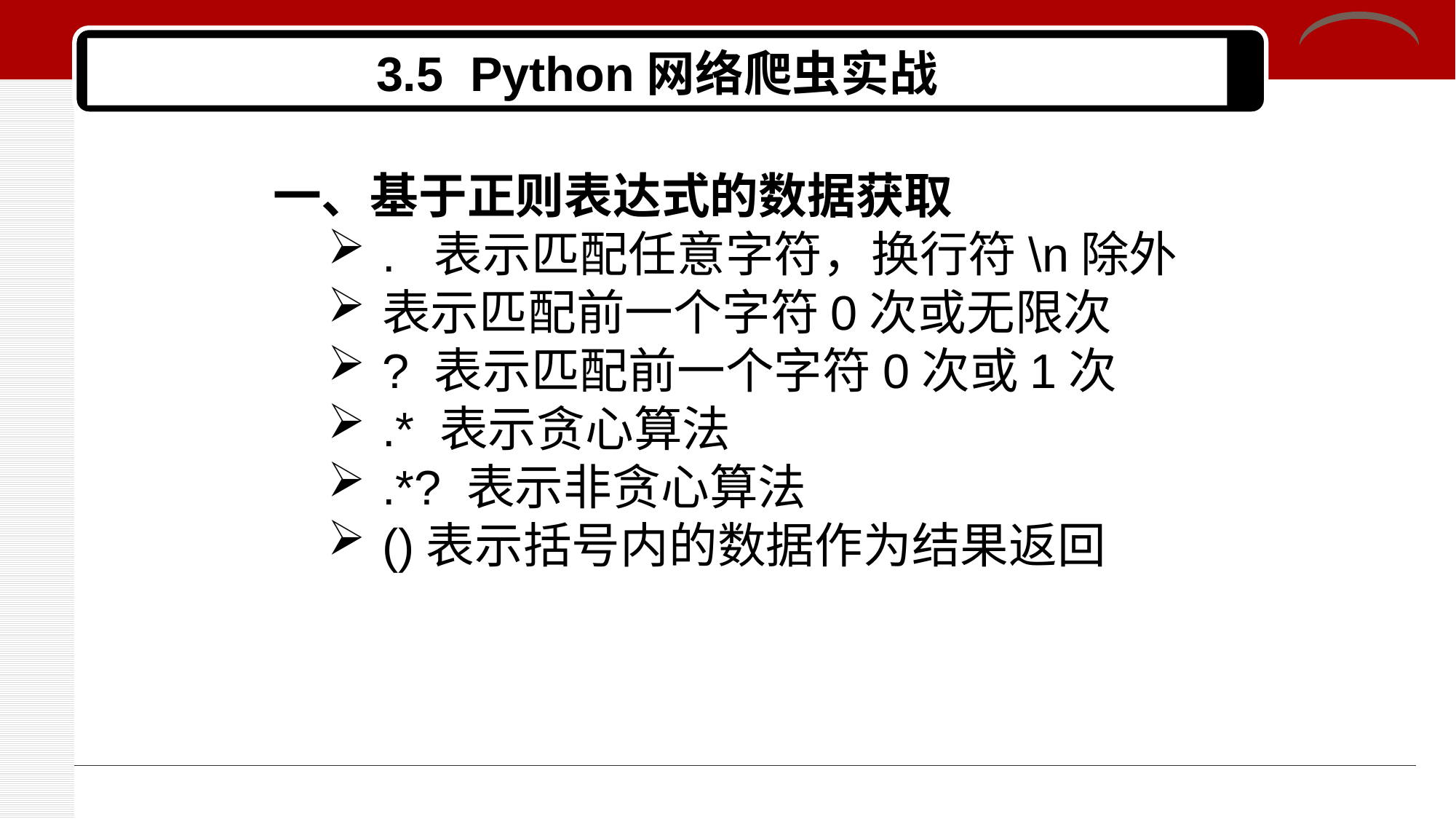

# 3.5  Python网络爬虫实战
一、基于正则表达式的数据获取
.  表示匹配任意字符，换行符\n除外
表示匹配前一个字符0次或无限次
? 表示匹配前一个字符0次或1次
.* 表示贪心算法
.*? 表示非贪心算法
()表示括号内的数据作为结果返回